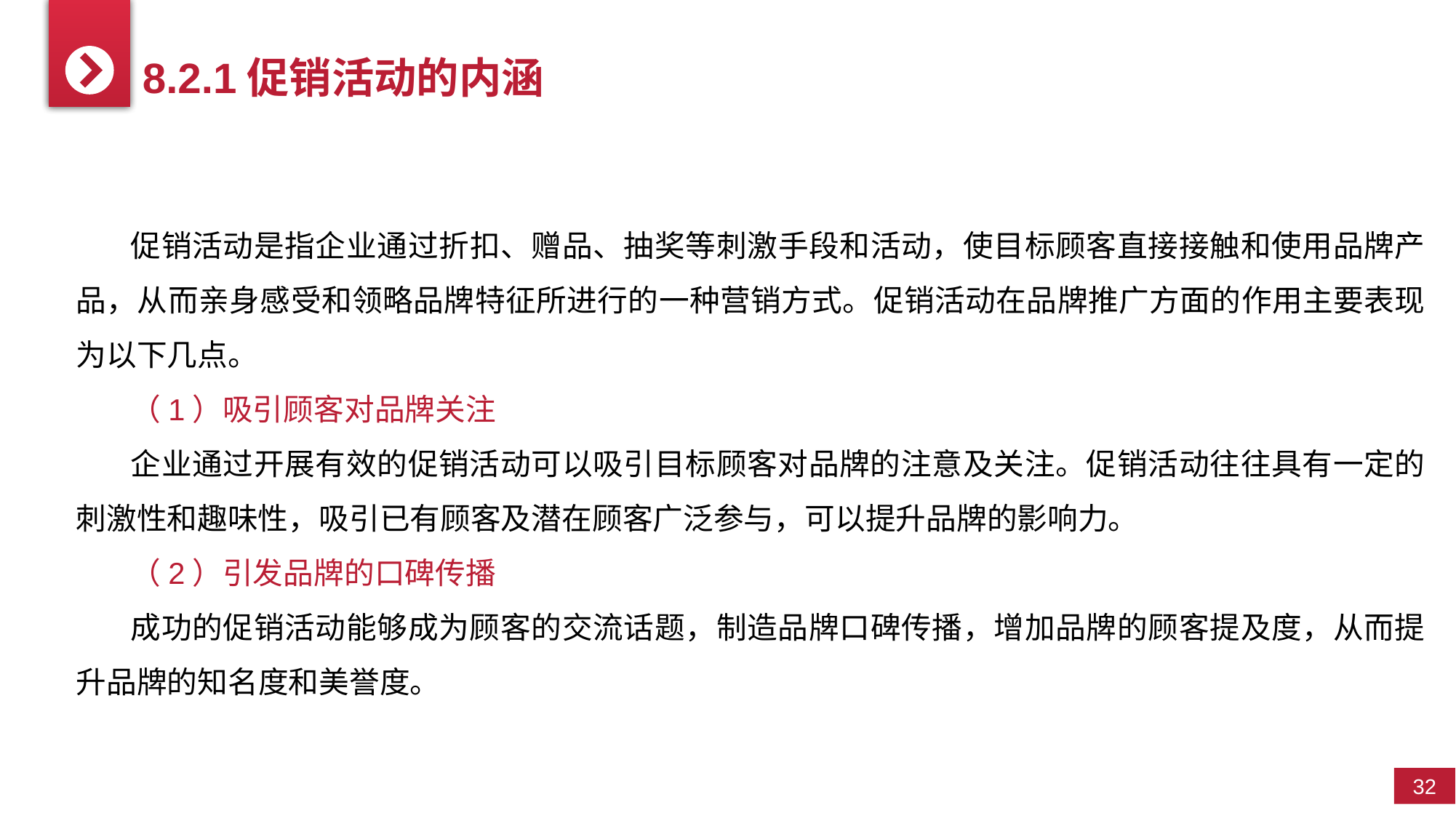

8.2.1促销活动的内涵

促销活动是指企业通过折扣、赠品、抽奖等刺激手段和活动，使目标顾客直接接触和使用品牌产品，从而亲身感受和领略品牌特征所进行的一种营销方式。促销活动在品牌推广方面的作用主要表现为以下几点。
（1）吸引顾客对品牌关注
企业通过开展有效的促销活动可以吸引目标顾客对品牌的注意及关注。促销活动往往具有一定的刺激性和趣味性，吸引已有顾客及潜在顾客广泛参与，可以提升品牌的影响力。
（2）引发品牌的口碑传播
成功的促销活动能够成为顾客的交流话题，制造品牌口碑传播，增加品牌的顾客提及度，从而提升品牌的知名度和美誉度。